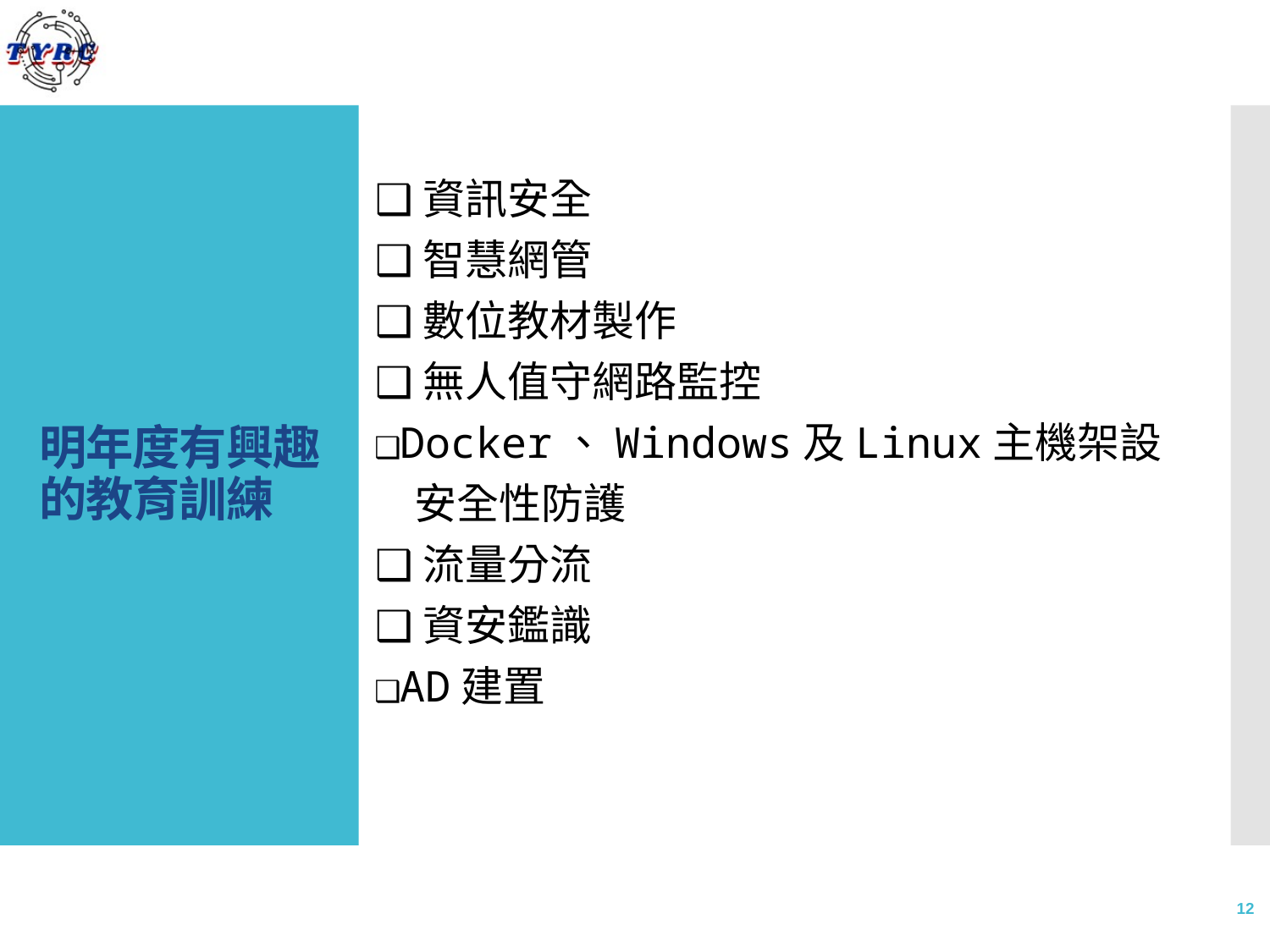

# 明年度有興趣的教育訓練
❑資訊安全
❑智慧網管
❑數位教材製作
❑無人值守網路監控
❑Docker、Windows及Linux主機架設安全性防護
❑流量分流
❑資安鑑識
❑AD建置

12